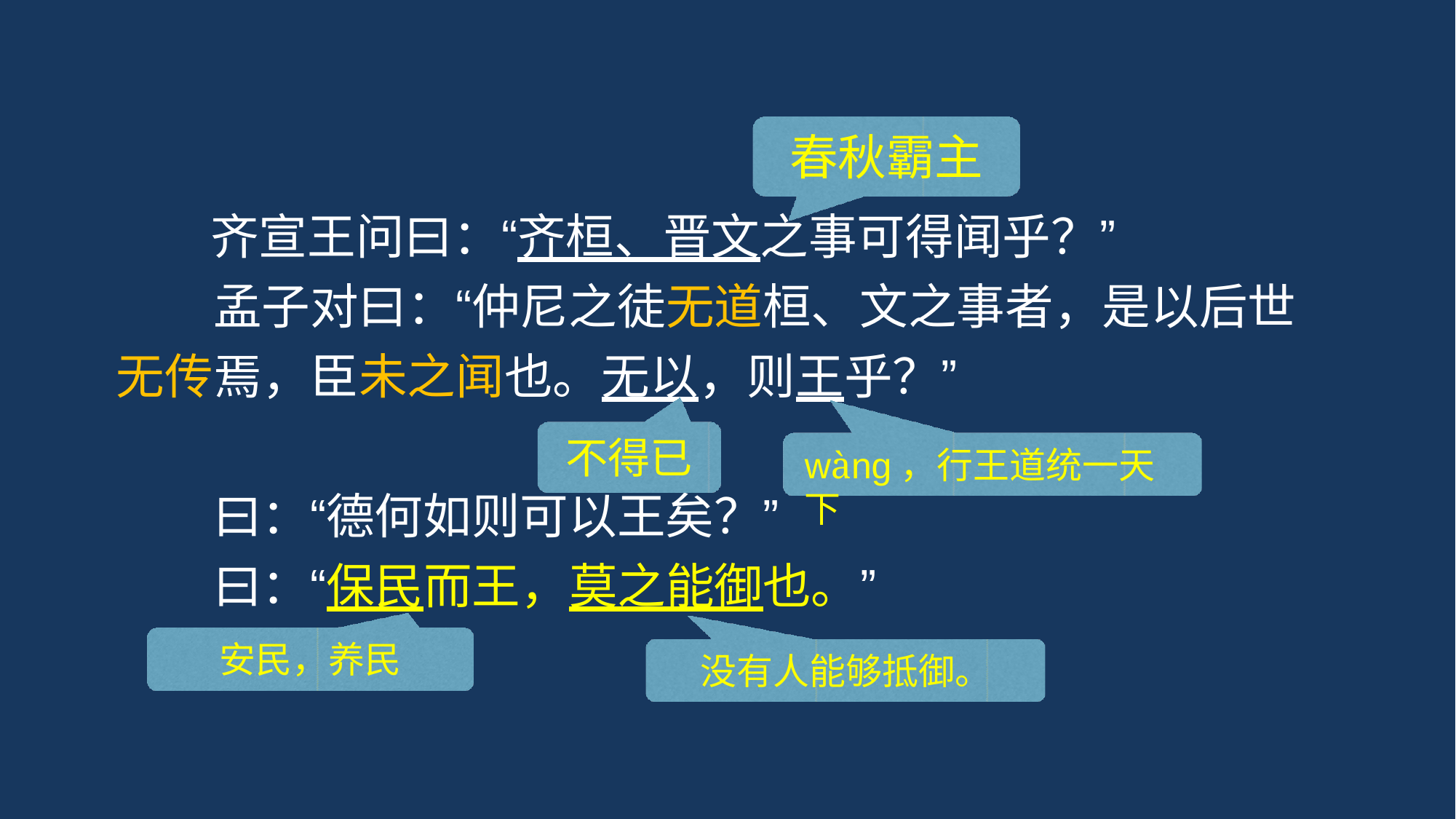

# 春秋霸主
齐宣王问曰：“齐桓、晋文之事可得闻乎？”
孟子对曰：“仲尼之徒无道桓、文之事者，是以后世 无传焉，臣未之闻也。无以，则王乎？”

不得已
wàng，行王道统一天下
曰：“德何如则可以王矣？”
曰：“保民而王，莫之能御也。”

安民，养民
没有人能够抵御。